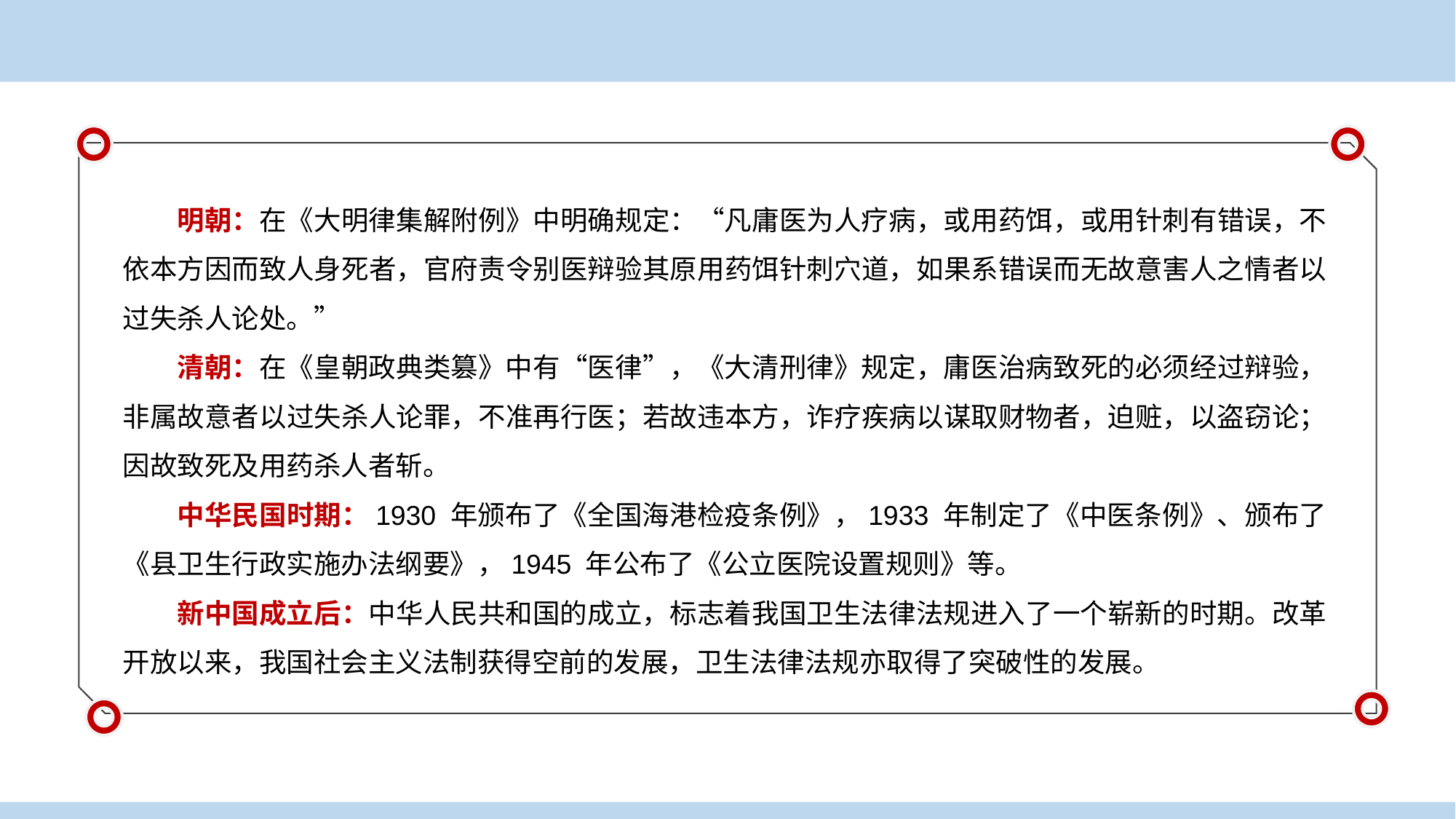

明朝：在《大明律集解附例》中明确规定：“凡庸医为人疗病，或用药饵，或用针刺有错误，不依本方因而致人身死者，官府责令别医辩验其原用药饵针刺穴道，如果系错误而无故意害人之情者以过失杀人论处。”
清朝：在《皇朝政典类篡》中有“医律”，《大清刑律》规定，庸医治病致死的必须经过辩验，非属故意者以过失杀人论罪，不准再行医；若故违本方，诈疗疾病以谋取财物者，迫赃，以盗窃论；因故致死及用药杀人者斩。
中华民国时期：1930 年颁布了《全国海港检疫条例》，1933 年制定了《中医条例》、颁布了《县卫生行政实施办法纲要》，1945 年公布了《公立医院设置规则》等。
新中国成立后：中华人民共和国的成立，标志着我国卫生法律法规进入了一个崭新的时期。改革开放以来，我国社会主义法制获得空前的发展，卫生法律法规亦取得了突破性的发展。